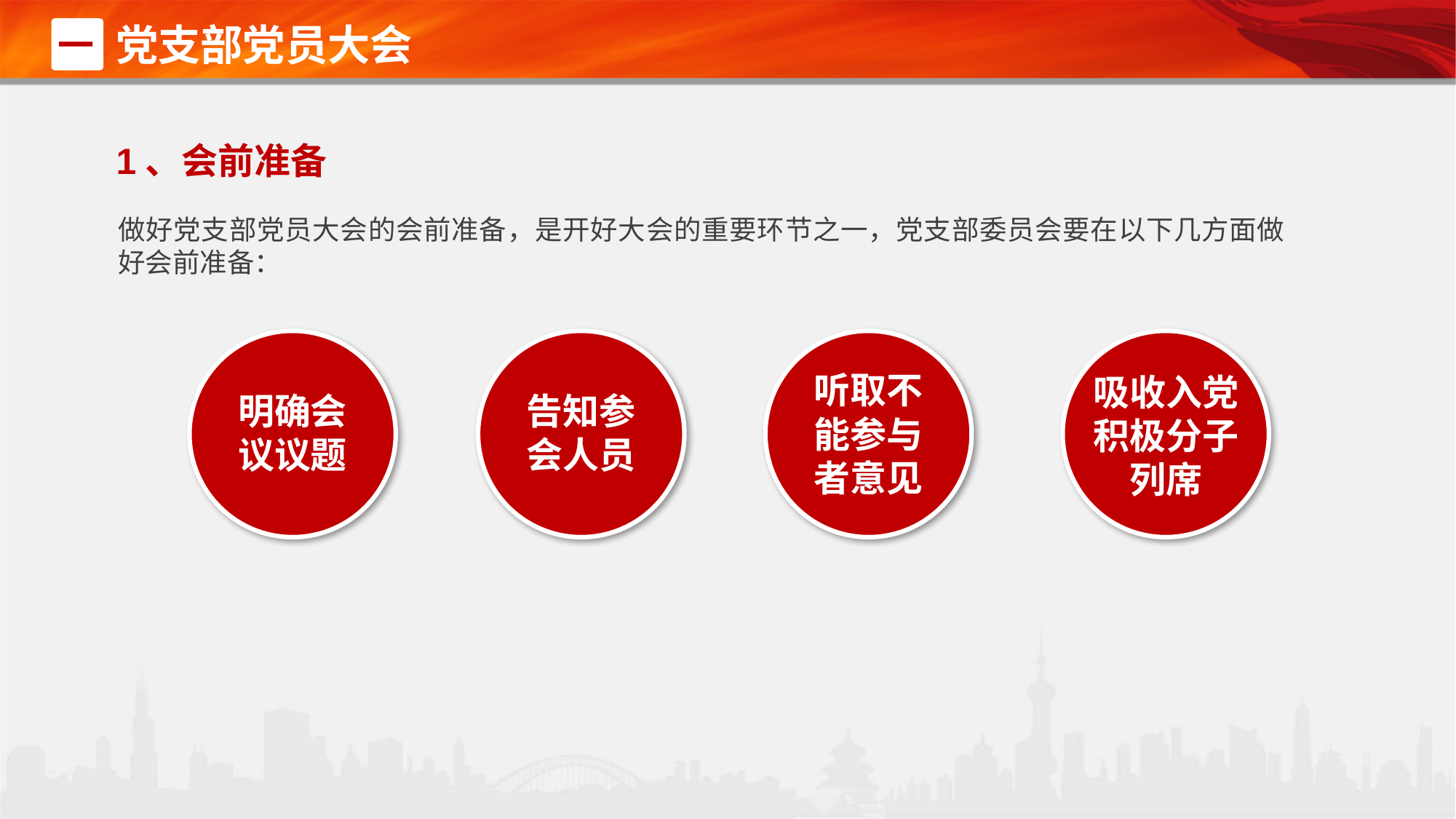

党支部党员大会
一

1、会前准备
做好党支部党员大会的会前准备，是开好大会的重要环节之一，党支部委员会要在以下几方面做好会前准备：

听取不能参与者意见
吸收入党积极分子列席
明确会议议题
告知参会人员